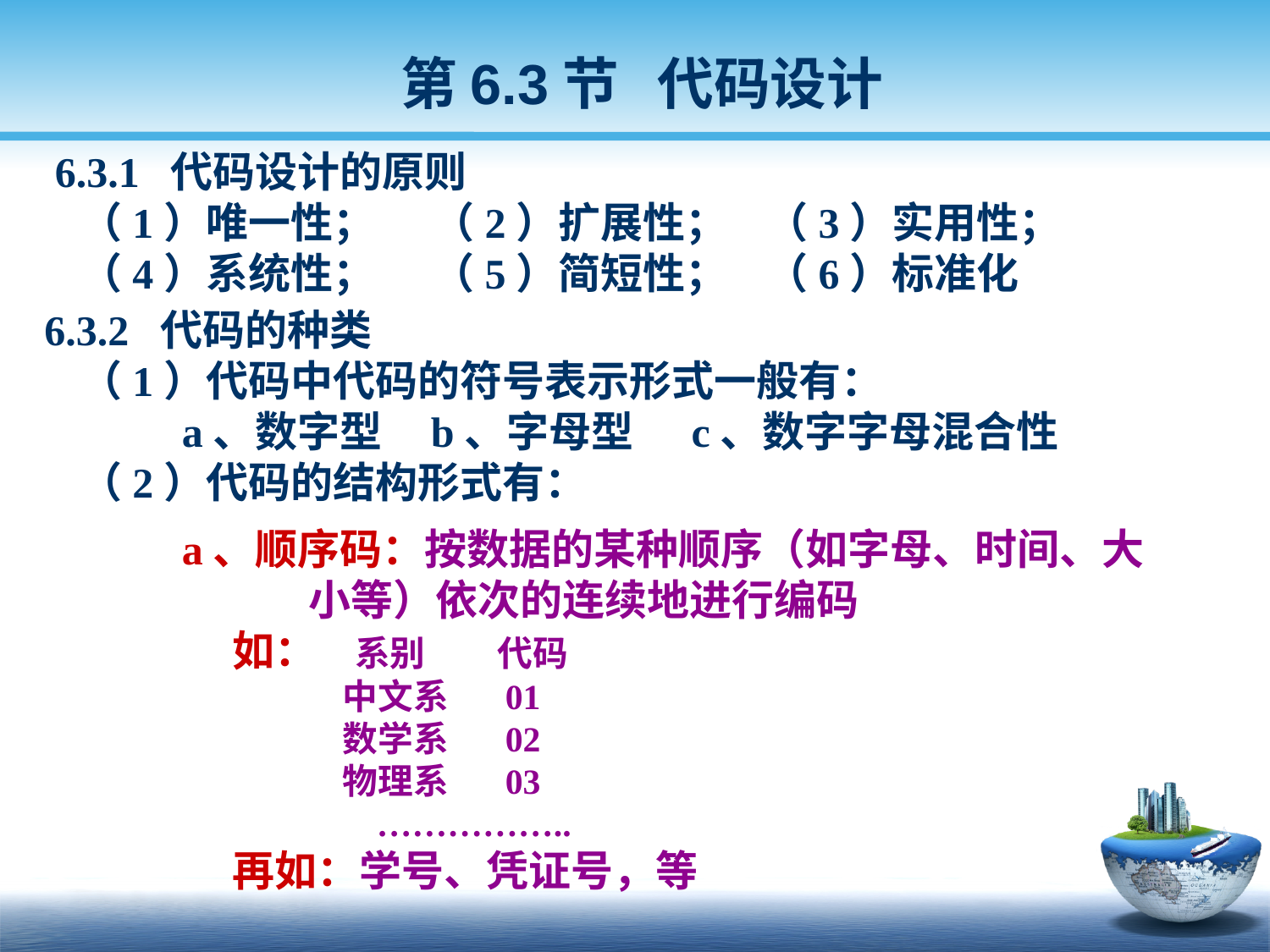

第6.3节   代码设计

    6.3.1  代码设计的原则
      （1）唯一性；      （2）扩展性；    （3）实用性；
      （4）系统性；      （5）简短性；    （6）标准化
   6.3.2  代码的种类
      （1）代码中代码的符号表示形式一般有：
                a、数字型    b、字母型     c、数字字母混合性
      （2）代码的结构形式有：
                a、顺序码：按数据的某种顺序（如字母、时间、大
                              小等）依次的连续地进行编码
                      如：    系别         代码
                                        中文系      01
                                        数学系      02
                                        物理系      03
                                         ……………..
                      再如：学号、凭证号，等